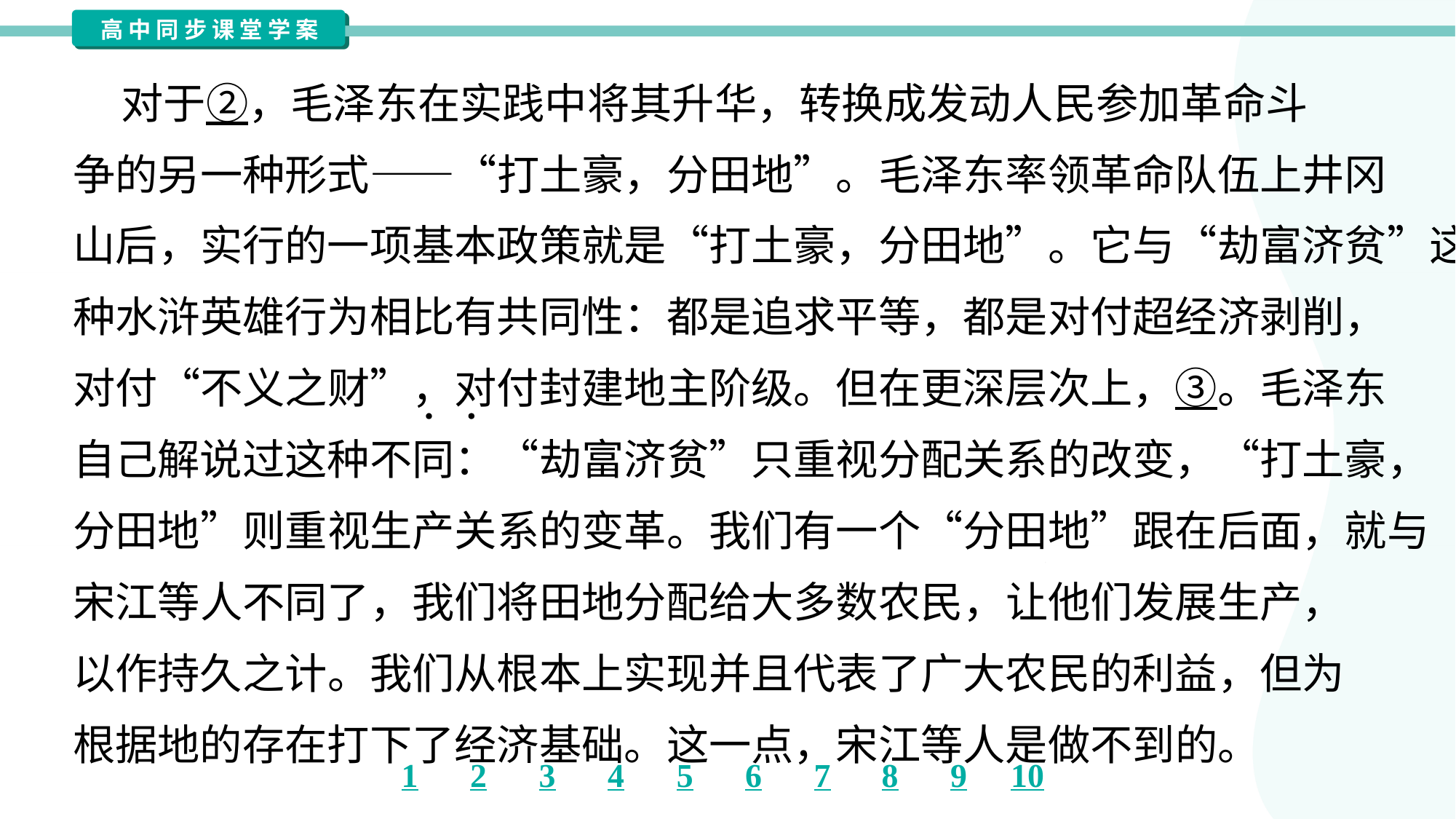

对于②，毛泽东在实践中将其升华，转换成发动人民参加革命斗
争的另一种形式——“打土豪，分田地”。毛泽东率领革命队伍上井冈
山后，实行的一项基本政策就是“打土豪，分田地”。它与“劫富济贫”这
种水浒英雄行为相比有共同性：都是追求平等，都是对付超经济剥削，
对付“不义之财”，对付封建地主阶级。但在更深层次上，③。毛泽东
自己解说过这种不同：“劫富济贫”只重视分配关系的改变，“打土豪，
分田地”则重视生产关系的变革。我们有一个“分田地”跟在后面，就与
宋江等人不同了，我们将田地分配给大多数农民，让他们发展生产，
以作持久之计。我们从根本上实现并且代表了广大农民的利益，但为
根据地的存在打下了经济基础。这一点，宋江等人是做不到的。